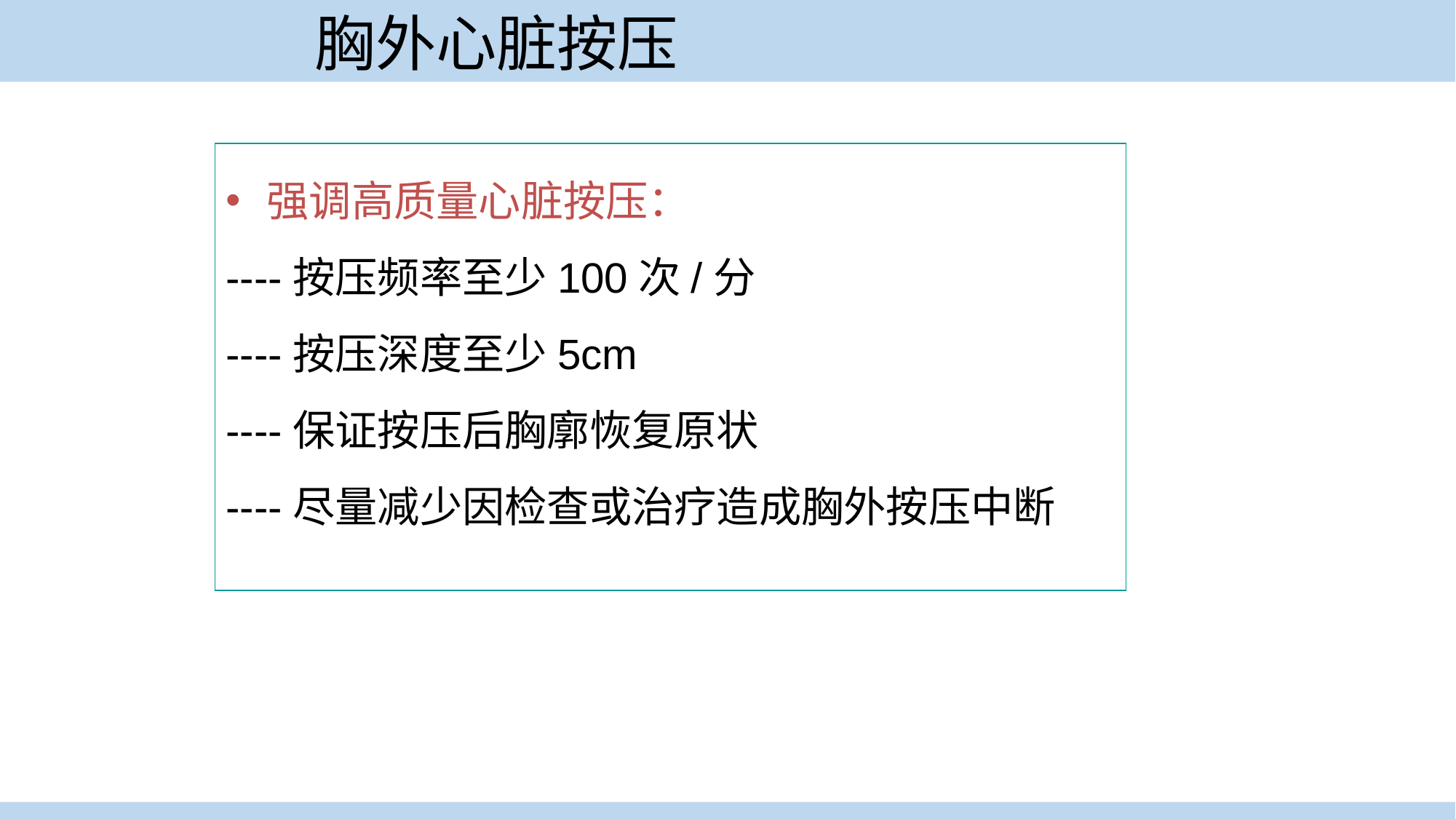

胸外心脏按压
强调高质量心脏按压：
----按压频率至少100次/分
----按压深度至少5cm
----保证按压后胸廓恢复原状
----尽量减少因检查或治疗造成胸外按压中断